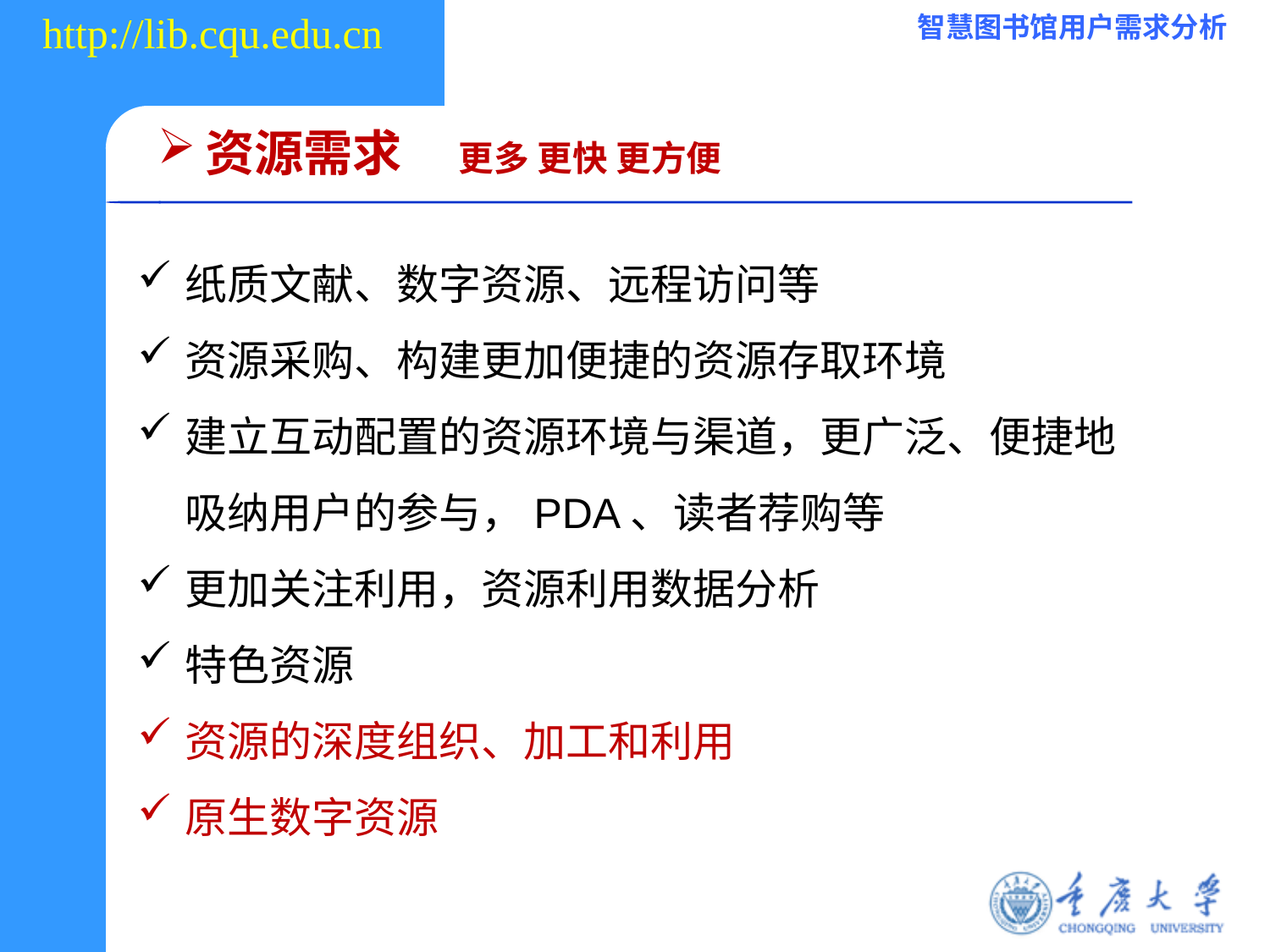

资源需求     更多 更快 更方便
纸质文献、数字资源、远程访问等
资源采购、构建更加便捷的资源存取环境
建立互动配置的资源环境与渠道，更广泛、便捷地吸纳用户的参与，PDA、读者荐购等
更加关注利用，资源利用数据分析
特色资源
资源的深度组织、加工和利用
原生数字资源